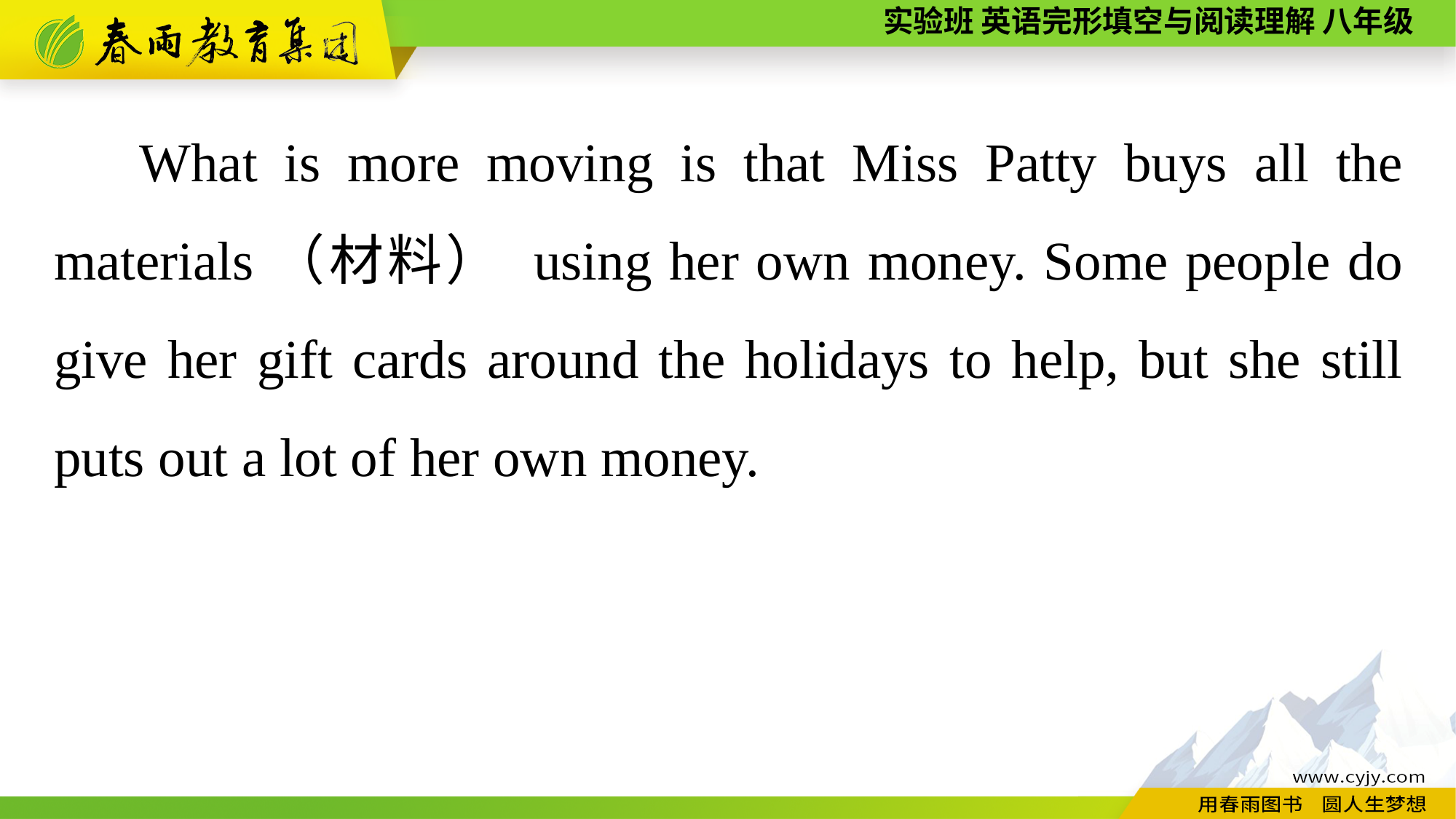

What is more moving is that Miss Patty buys all the materials（材料） using her own money. Some people do give her gift cards around the holidays to help, but she still puts out a lot of her own money.